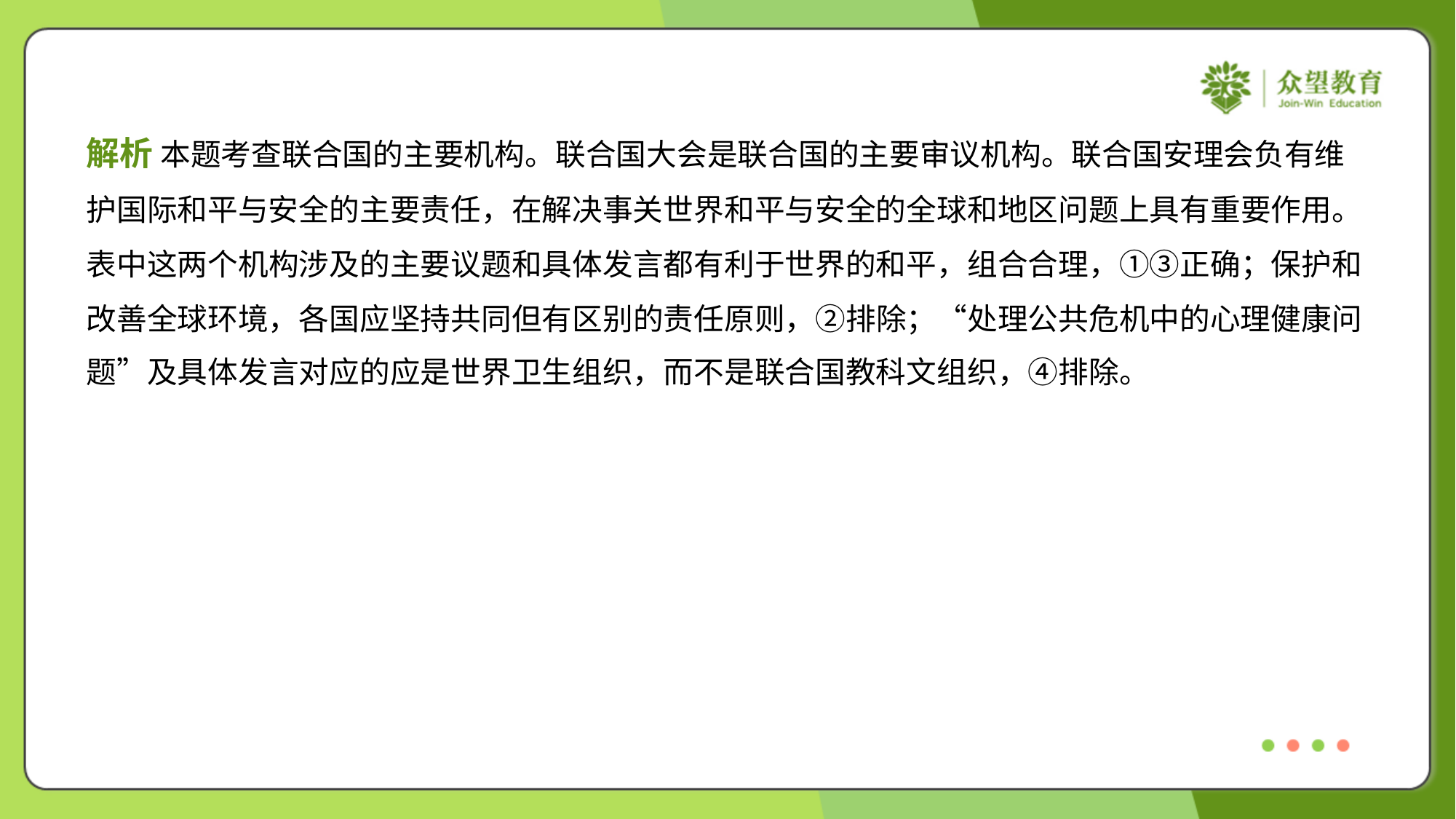

解析 本题考查联合国的主要机构。联合国大会是联合国的主要审议机构。联合国安理会负有维
护国际和平与安全的主要责任，在解决事关世界和平与安全的全球和地区问题上具有重要作用。
表中这两个机构涉及的主要议题和具体发言都有利于世界的和平，组合合理，①③正确；保护和
改善全球环境，各国应坚持共同但有区别的责任原则，②排除；“处理公共危机中的心理健康问
题”及具体发言对应的应是世界卫生组织，而不是联合国教科文组织，④排除。